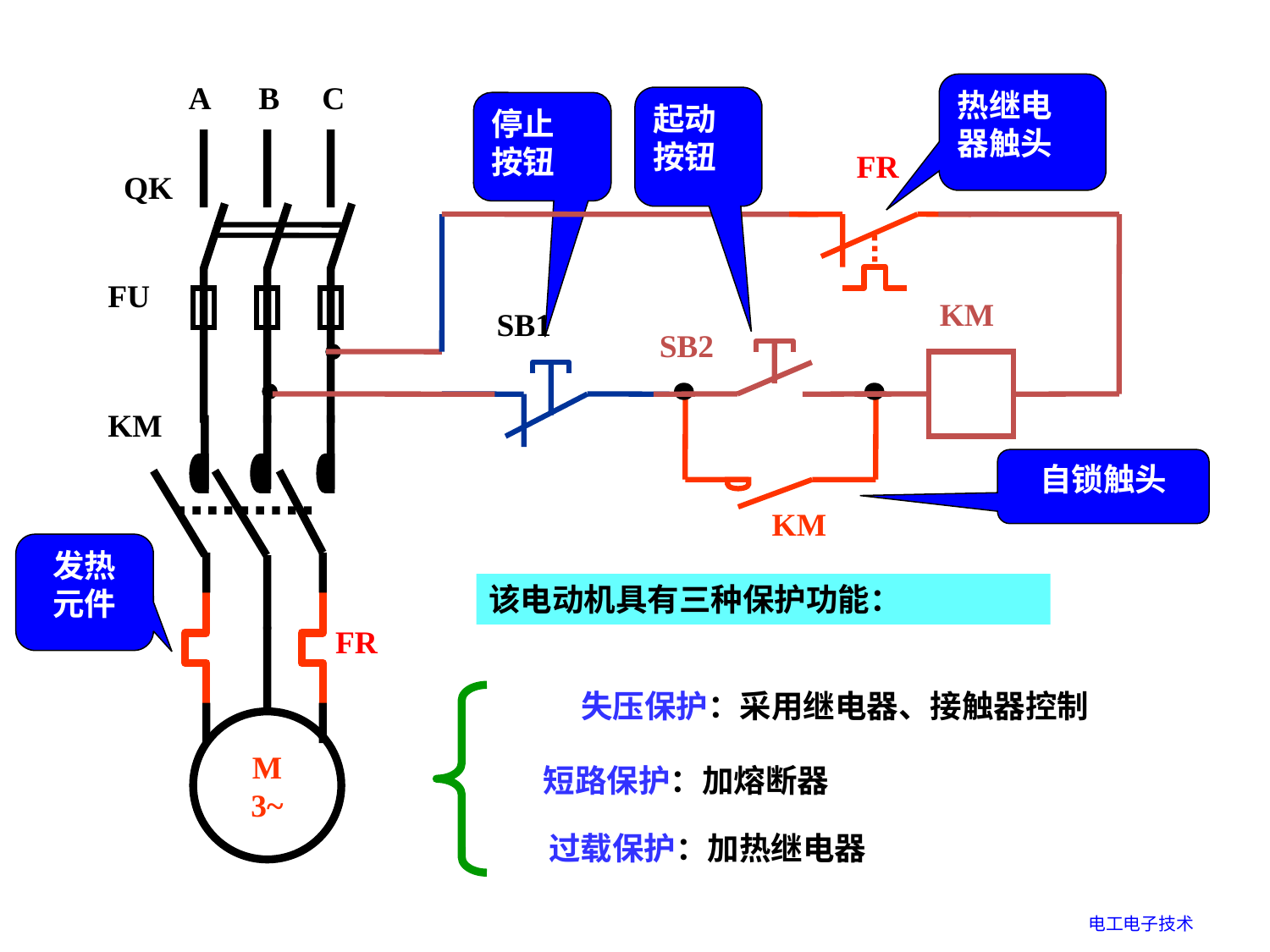

A
B
C

QK
FU

KM

FR

M
3~
热继电
器触头
起动
按钮
停止
按钮
FR

KM
SB1
SB2

KM

自锁触头
发热
元件
该电动机具有三种保护功能：
失压保护：采用继电器、接触器控制

短路保护：加熔断器
过载保护：加热继电器
电工电子技术